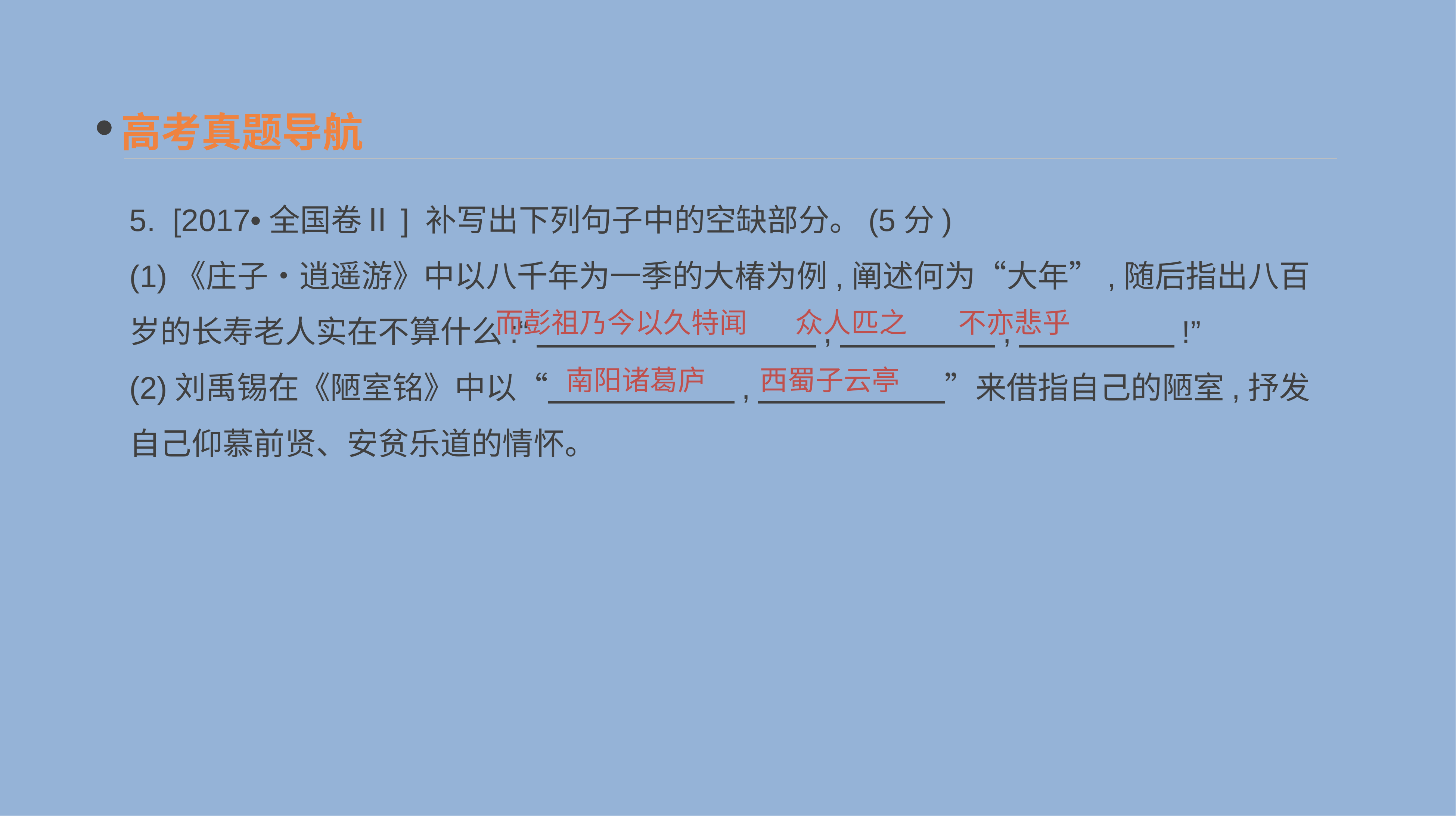

高考真题导航

5.  [2017•全国卷Ⅱ] 补写出下列句子中的空缺部分。(5分)
(1)《庄子•逍遥游》中以八千年为一季的大椿为例,阐述何为“大年”,随后指出八百岁的长寿老人实在不算什么:“　　　　　　　　　,　　　　　,　　　　　!”
(2)刘禹锡在《陋室铭》中以“　　　　　　,　　　　　　”来借指自己的陋室,抒发自己仰慕前贤、安贫乐道的情怀。
而彭祖乃今以久特闻
不亦悲乎
众人匹之
南阳诸葛庐
西蜀子云亭